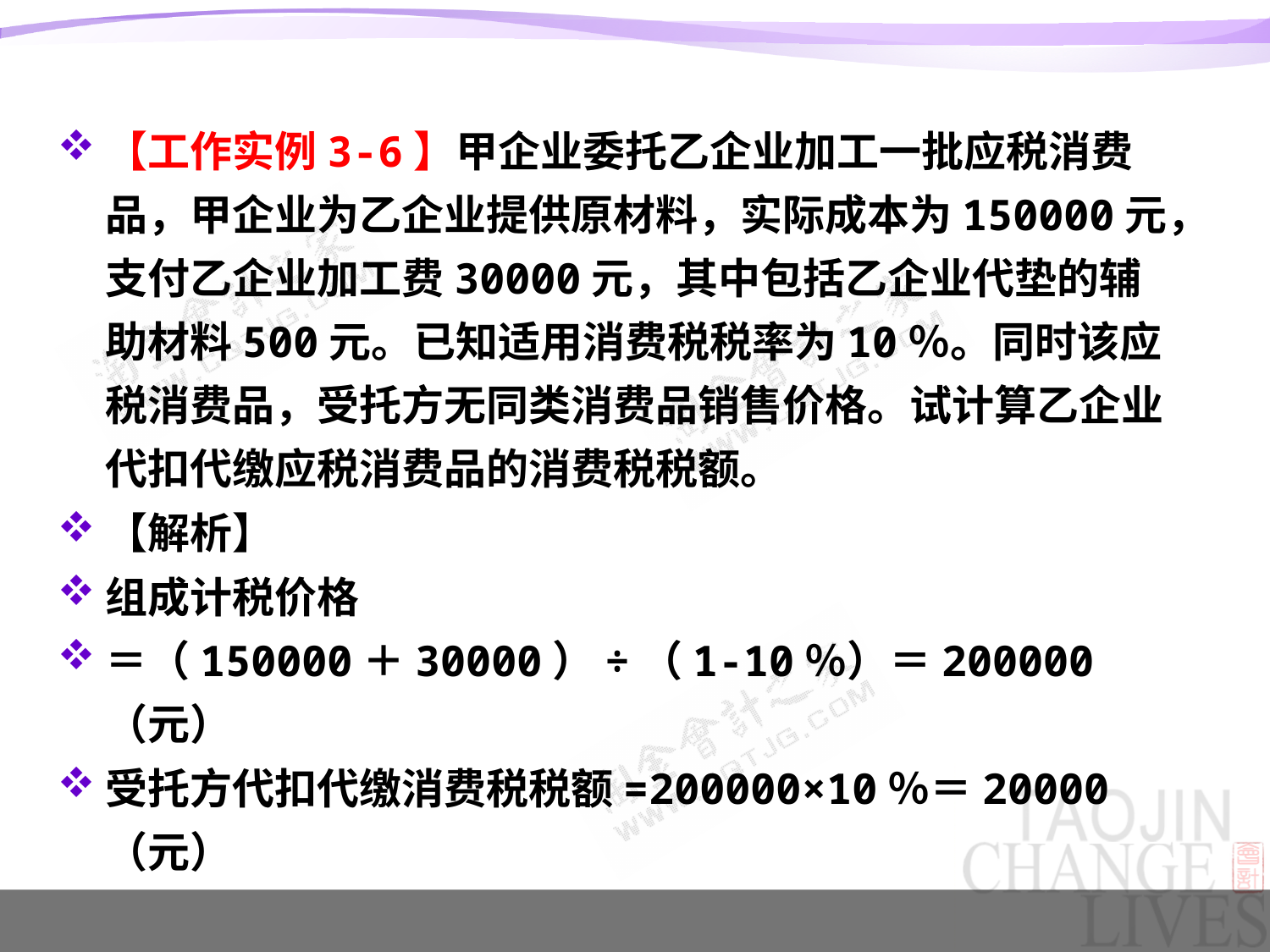

【工作实例3-6】甲企业委托乙企业加工一批应税消费品，甲企业为乙企业提供原材料，实际成本为150000元，支付乙企业加工费30000元，其中包括乙企业代垫的辅助材料500元。已知适用消费税税率为10％。同时该应税消费品，受托方无同类消费品销售价格。试计算乙企业代扣代缴应税消费品的消费税税额。
【解析】
组成计税价格
＝（150000＋30000）÷（1-10％）＝200000（元）
受托方代扣代缴消费税税额=200000×10％＝20000（元）